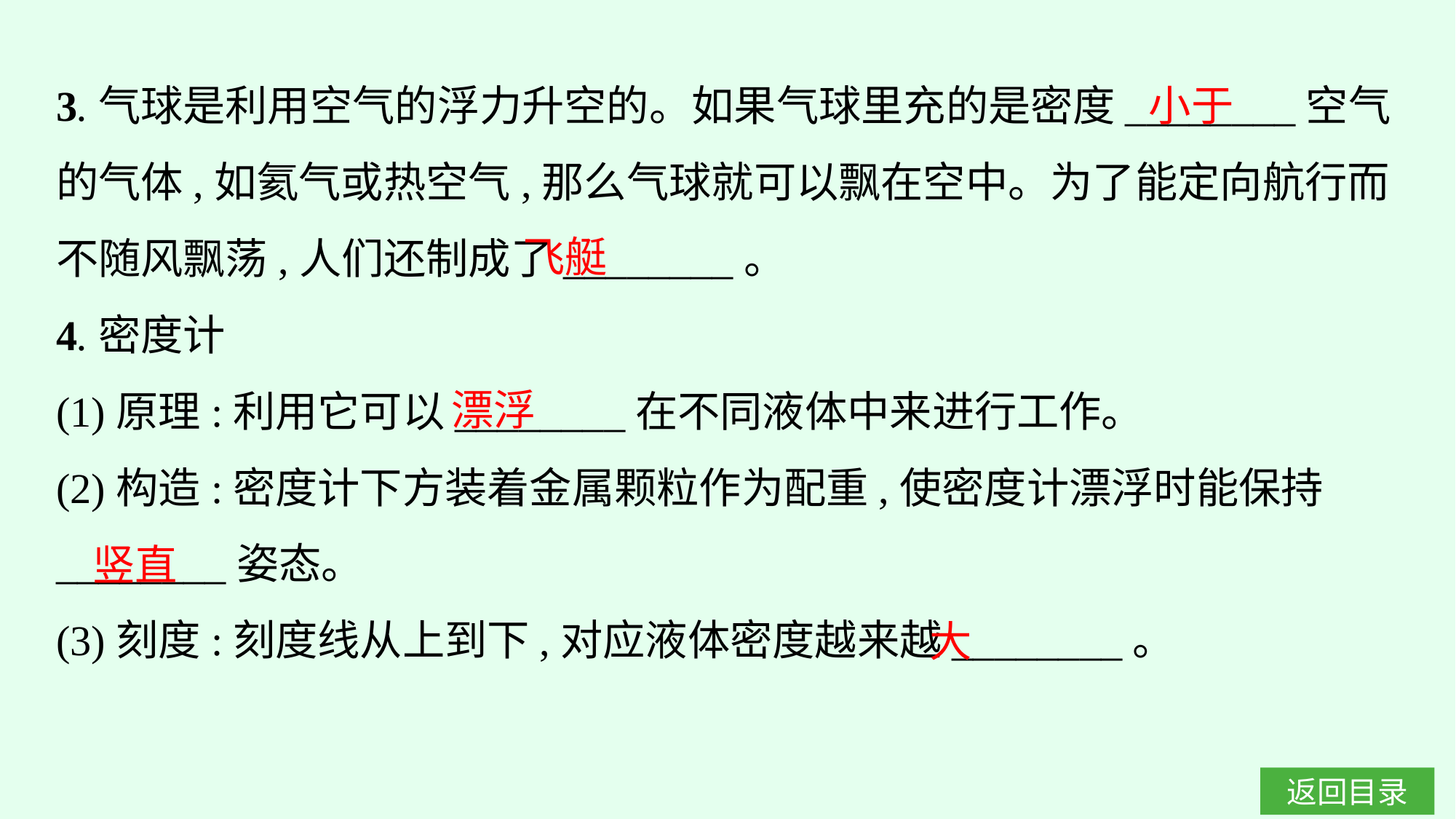

3.气球是利用空气的浮力升空的。如果气球里充的是密度________空气的气体,如氦气或热空气,那么气球就可以飘在空中。为了能定向航行而不随风飘荡,人们还制成了________。
4.密度计
(1)原理:利用它可以________在不同液体中来进行工作。
(2)构造:密度计下方装着金属颗粒作为配重,使密度计漂浮时能保持________姿态。
(3)刻度:刻度线从上到下,对应液体密度越来越________。
小于
飞艇
漂浮
竖直
大